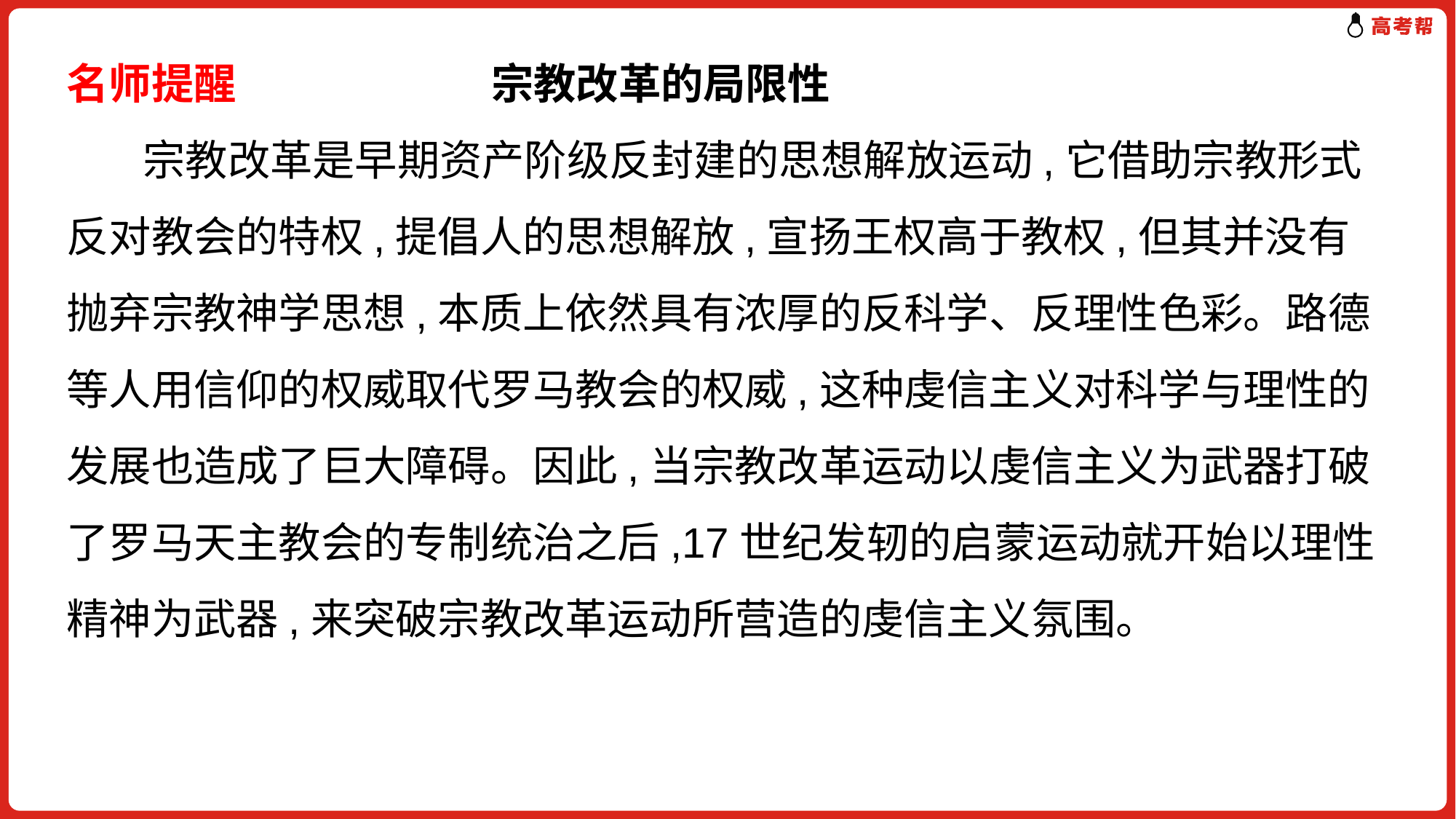

名师提醒　　                  宗教改革的局限性
       宗教改革是早期资产阶级反封建的思想解放运动,它借助宗教形式反对教会的特权,提倡人的思想解放,宣扬王权高于教权,但其并没有抛弃宗教神学思想,本质上依然具有浓厚的反科学、反理性色彩。路德等人用信仰的权威取代罗马教会的权威,这种虔信主义对科学与理性的发展也造成了巨大障碍。因此,当宗教改革运动以虔信主义为武器打破了罗马天主教会的专制统治之后,17世纪发轫的启蒙运动就开始以理性精神为武器,来突破宗教改革运动所营造的虔信主义氛围。